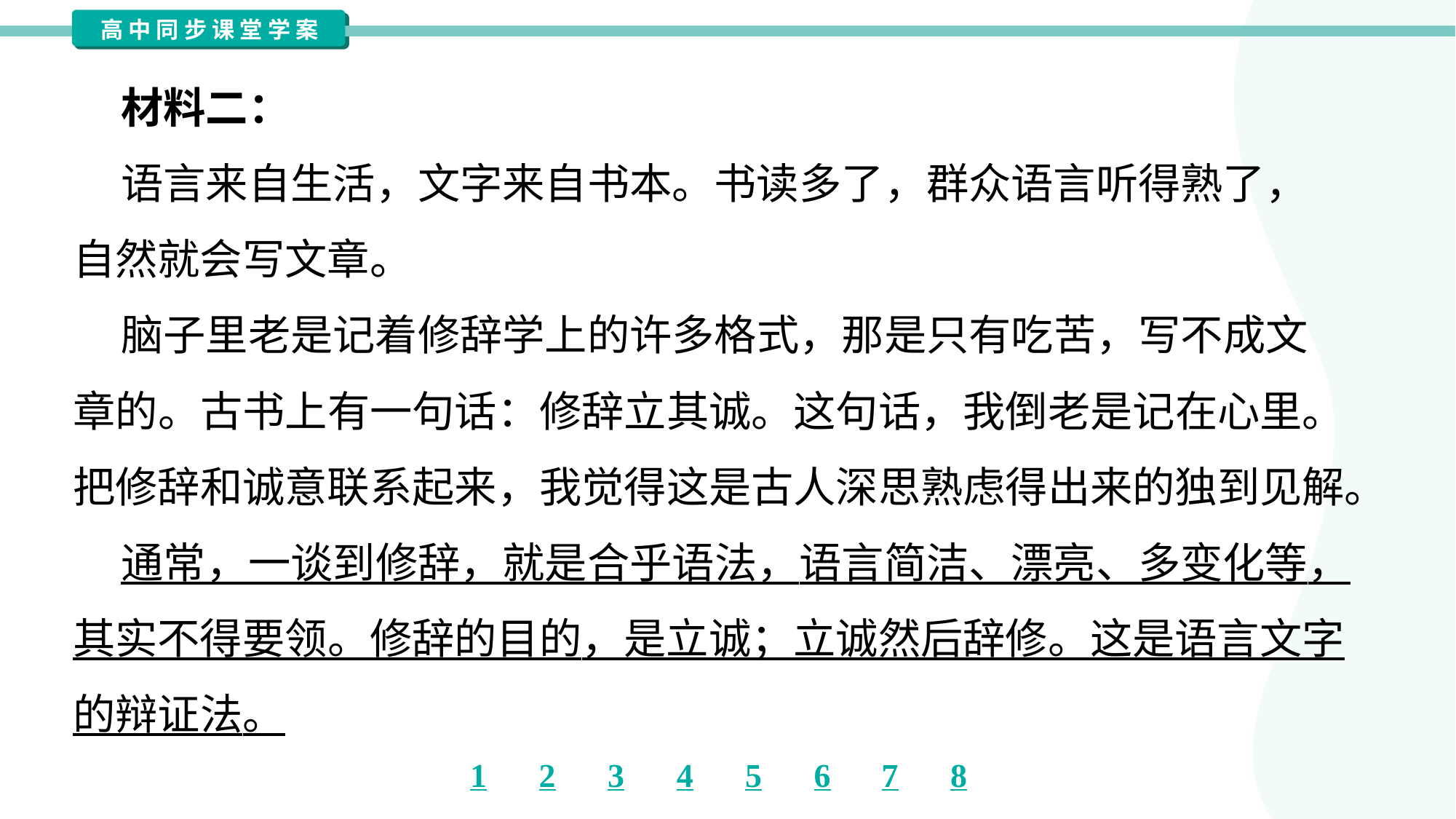

材料二：
    语言来自生活，文字来自书本。书读多了，群众语言听得熟了，
自然就会写文章。
    脑子里老是记着修辞学上的许多格式，那是只有吃苦，写不成文
章的。古书上有一句话：修辞立其诚。这句话，我倒老是记在心里。
把修辞和诚意联系起来，我觉得这是古人深思熟虑得出来的独到见解。
    通常，一谈到修辞，就是合乎语法，语言简洁、漂亮、多变化等，
其实不得要领。修辞的目的，是立诚；立诚然后辞修。这是语言文字
的辩证法。